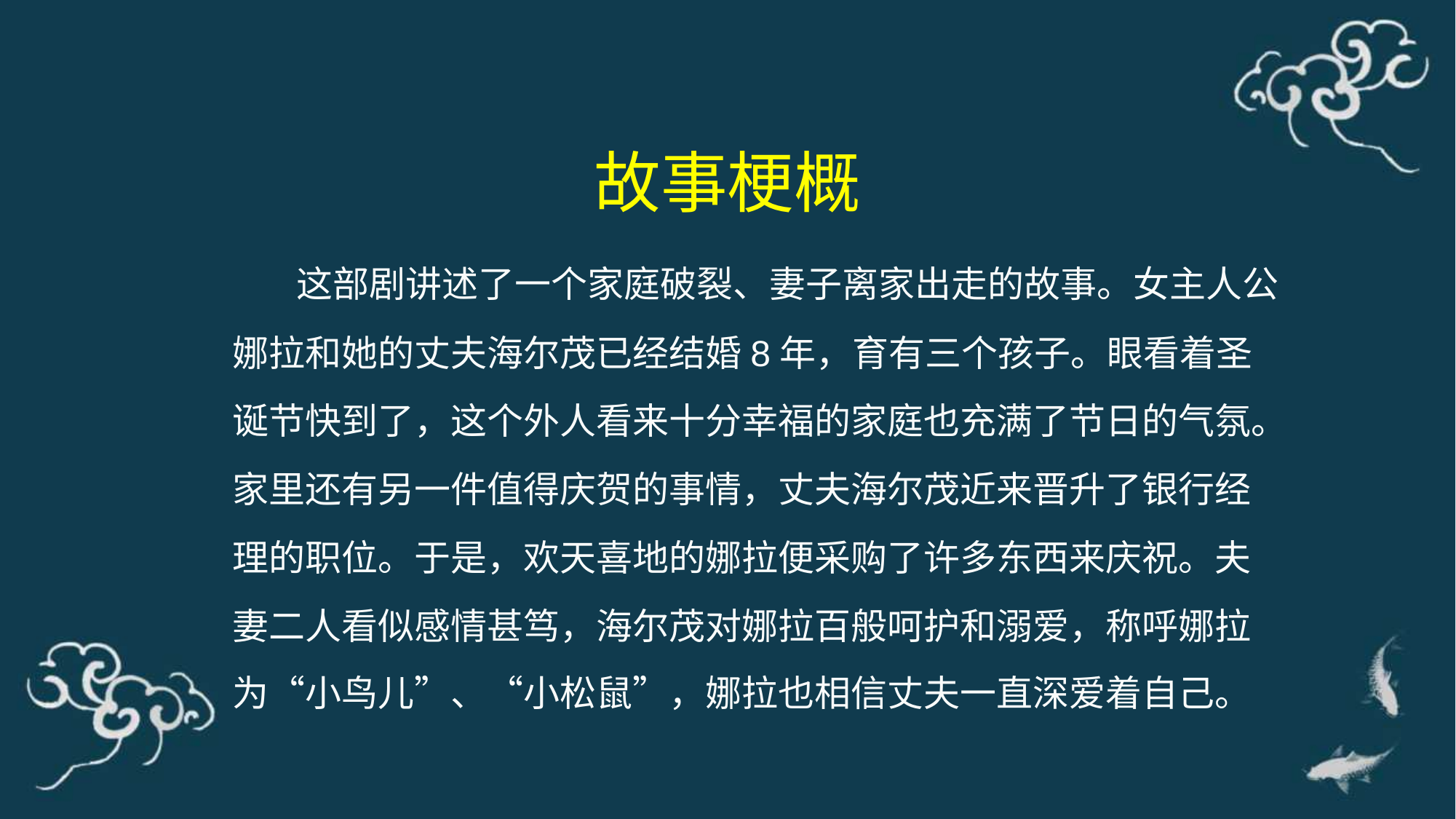

故事梗概
      这部剧讲述了一个家庭破裂、妻子离家出走的故事。女主人公娜拉和她的丈夫海尔茂已经结婚8年，育有三个孩子。眼看着圣诞节快到了，这个外人看来十分幸福的家庭也充满了节日的气氛。家里还有另一件值得庆贺的事情，丈夫海尔茂近来晋升了银行经理的职位。于是，欢天喜地的娜拉便采购了许多东西来庆祝。夫妻二人看似感情甚笃，海尔茂对娜拉百般呵护和溺爱，称呼娜拉为“小鸟儿”、“小松鼠”，娜拉也相信丈夫一直深爱着自己。